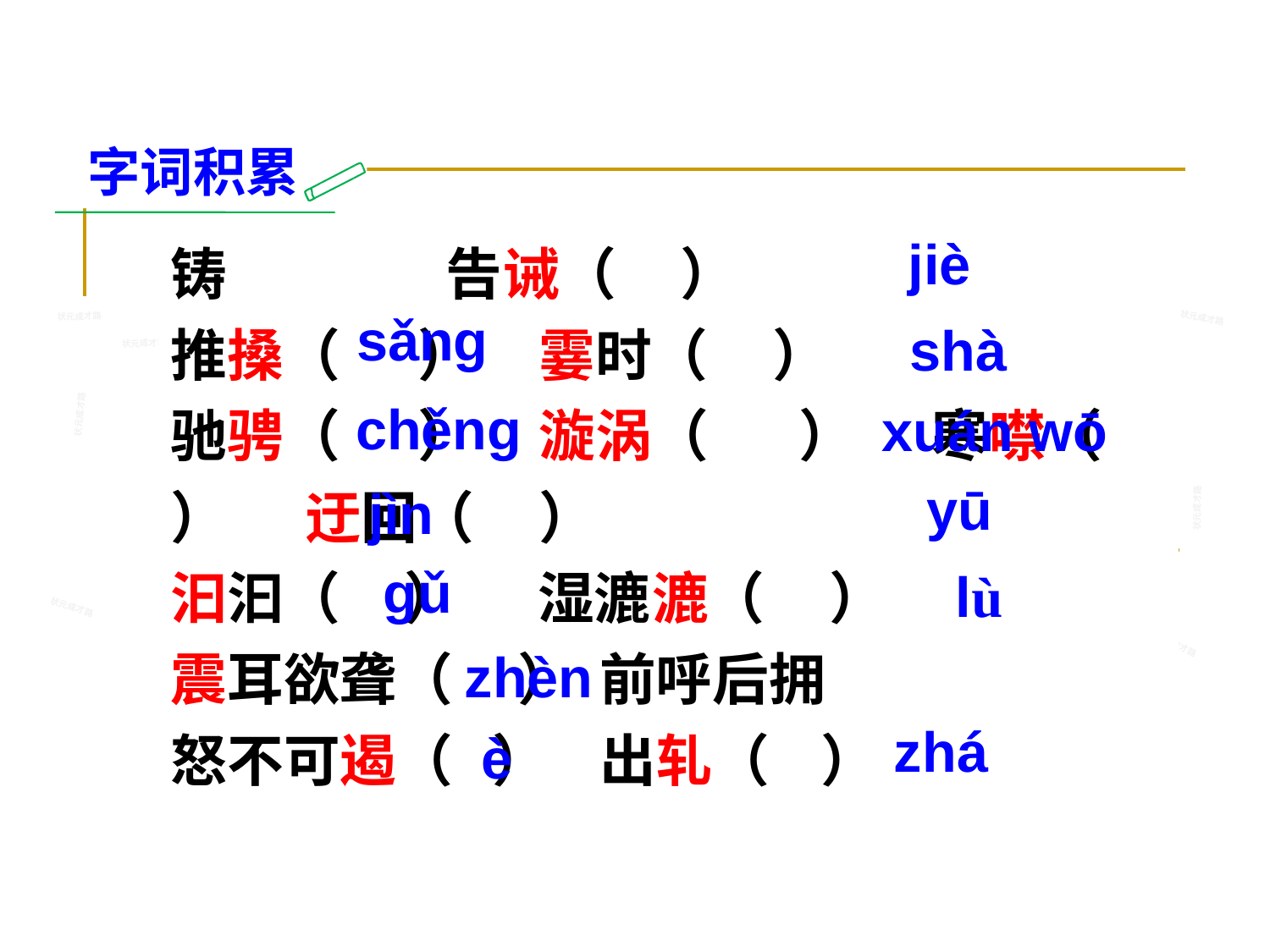

字词积累

铸                 告诫（     ）
推搡（      ）     霎时（     ）
驰骋（      ）     漩涡（       ）      寒噤（     ）      迂回（     ）
汩汩（     ）      湿漉漉（     ）
震耳欲聋（     ）  前呼后拥
怒不可遏（   ）    出轧（    ）
jiè
状元成才路
状元成才路
 sǎnɡ
状元成才路
状元成才路
状元成才路
状元成才路
状元成才路
状元成才路
状元成才路
shà
状元成才路
状元成才路
状元成才路
状元成才路
状元成才路
状元成才路
状元成才路
状元成才路
状元成才路
状元成才路
状元成才路
状元成才路
状元成才路
状元成才路
状元成才路
chěnɡ
状元成才路
xuán wō
状元成才路
状元成才路
状元成才路
状元成才路
状元成才路
状元成才路
状元成才路
状元成才路
状元成才路
状元成才路
状元成才路
状元成才路
状元成才路
状元成才路
状元成才路
状元成才路
状元成才路
状元成才路
状元成才路
状元成才路
状元成才路
状元成才路
yū
状元成才路
jìn
状元成才路
状元成才路
状元成才路
状元成才路
状元成才路
状元成才路
状元成才路
状元成才路
状元成才路
状元成才路
状元成才路
状元成才路
状元成才路
状元成才路
状元成才路
状元成才路
状元成才路
ɡǔ
lù
状元成才路
状元成才路
状元成才路
状元成才路
状元成才路
状元成才路
状元成才路
状元成才路
状元成才路
状元成才路
状元成才路
状元成才路
状元成才路
状元成才路
状元成才路
状元成才路
状元成才路
状元成才路
状元成才路
状元成才路
状元成才路
状元成才路
状元成才路
状元成才路
zhèn
状元成才路
状元成才路
状元成才路
状元成才路
状元成才路
状元成才路
状元成才路
状元成才路
状元成才路
状元成才路
状元成才路
zhá
è